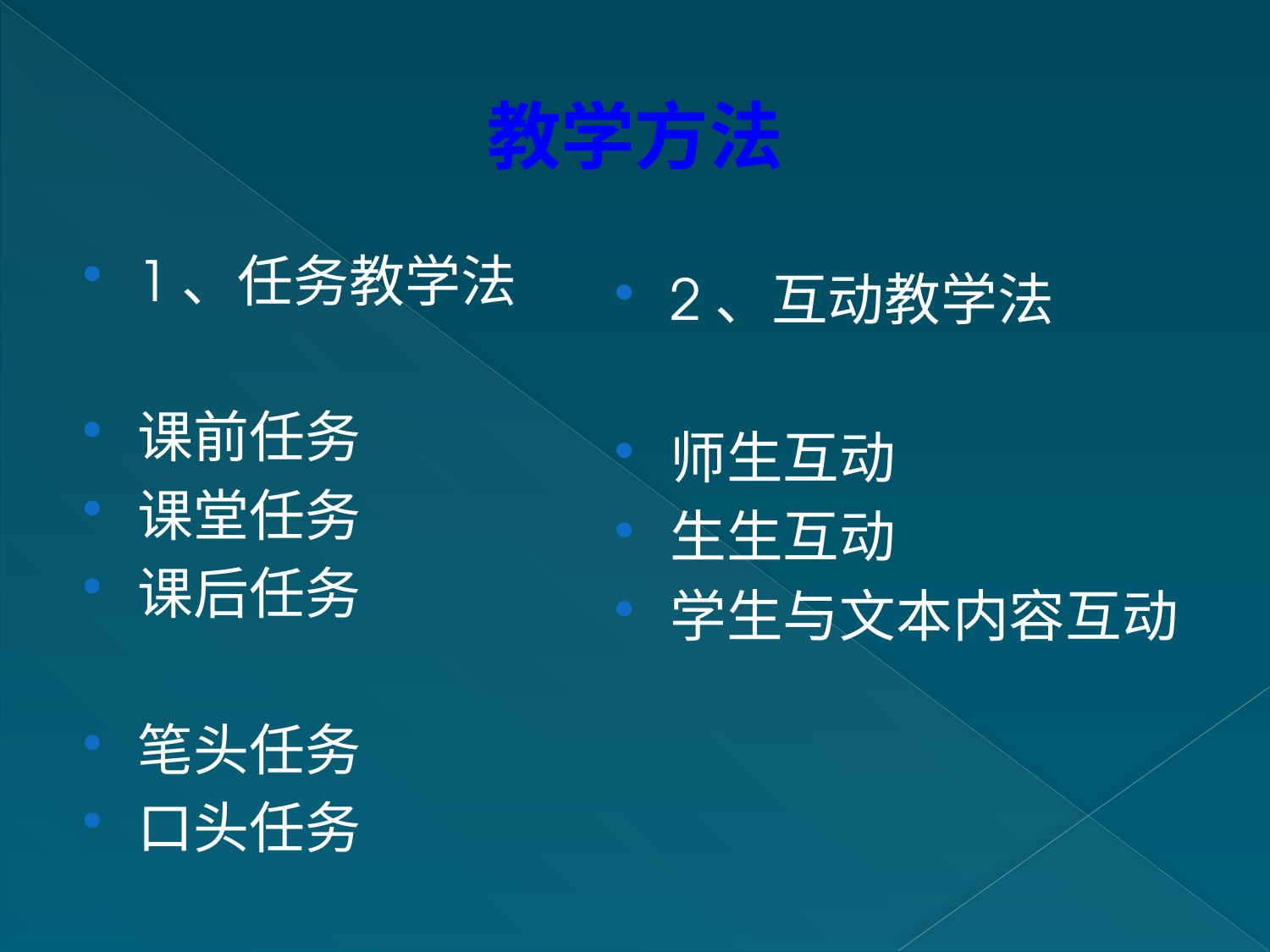

# 教学方法
1、任务教学法

课前任务
课堂任务
课后任务

笔头任务
口头任务
2、互动教学法

师生互动
生生互动
学生与文本内容互动